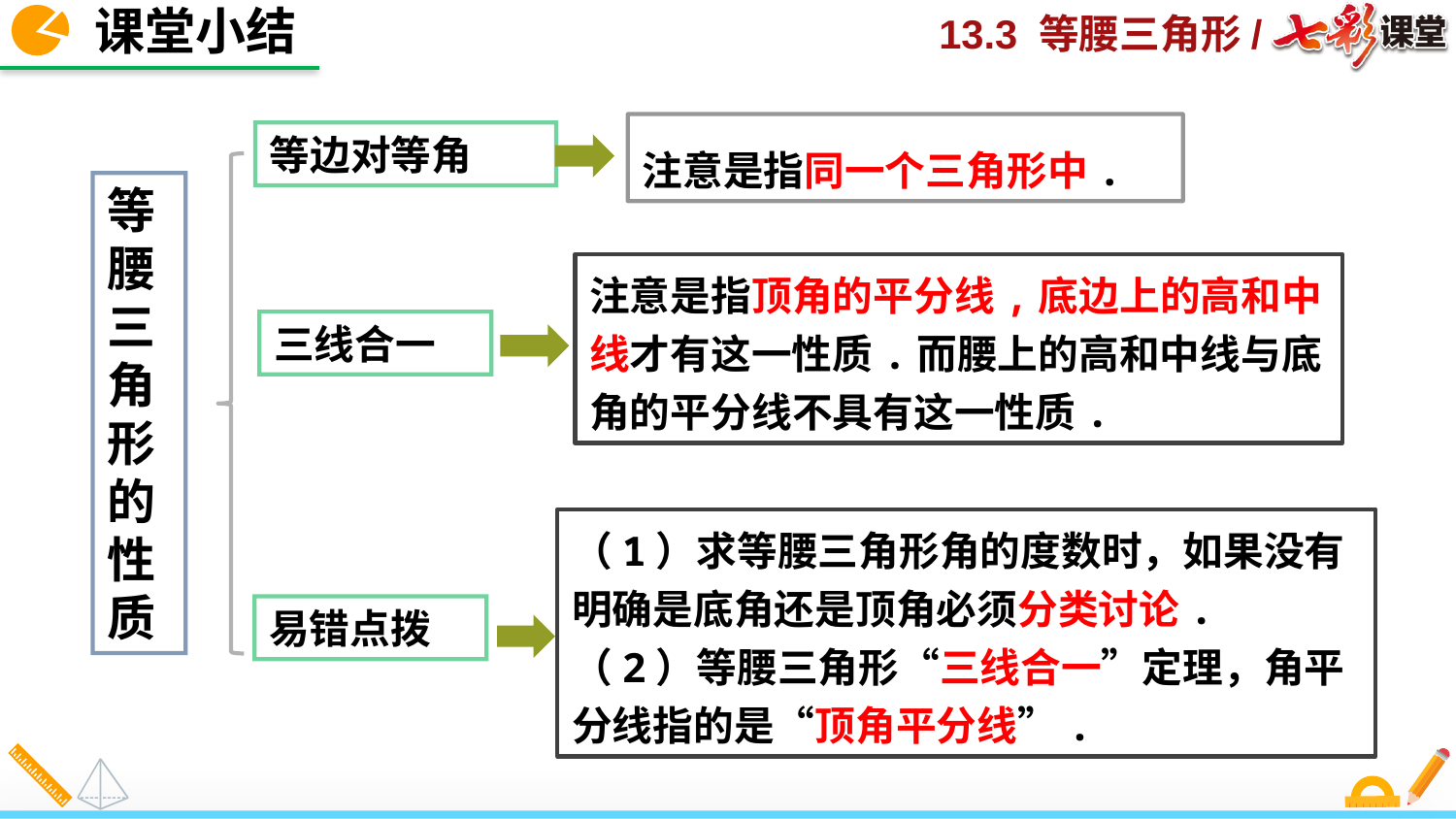

课堂小结

注意是指同一个三角形中.
等边对等角

等腰三角形的性质
注意是指顶角的平分线,底边上的高和中线才有这一性质.而腰上的高和中线与底角的平分线不具有这一性质.
三线合一

（1）求等腰三角形角的度数时，如果没有明确是底角还是顶角必须分类讨论.
（2）等腰三角形“三线合一”定理，角平分线指的是“顶角平分线”.
易错点拨